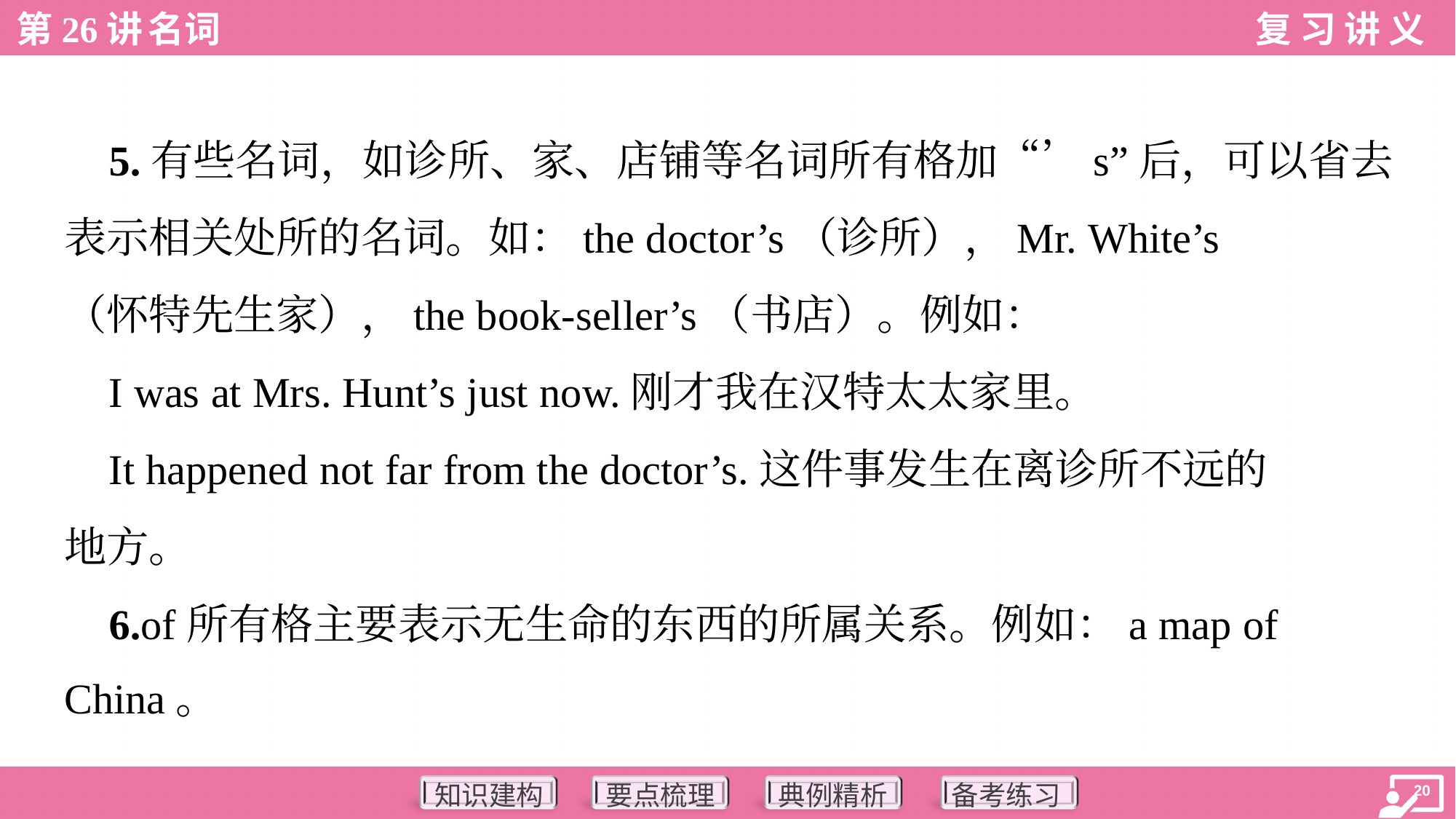

5.有些名词，如诊所、家、店铺等名词所有格加“’s”后，可以省去
表示相关处所的名词。如：the doctor’s（诊所），Mr. White’s
（怀特先生家），the book-seller’s（书店）。例如：
    I was at Mrs. Hunt’s just now.刚才我在汉特太太家里。
    It happened not far from the doctor’s.这件事发生在离诊所不远的
地方。
    6.of所有格主要表示无生命的东西的所属关系。例如：a map of
China。